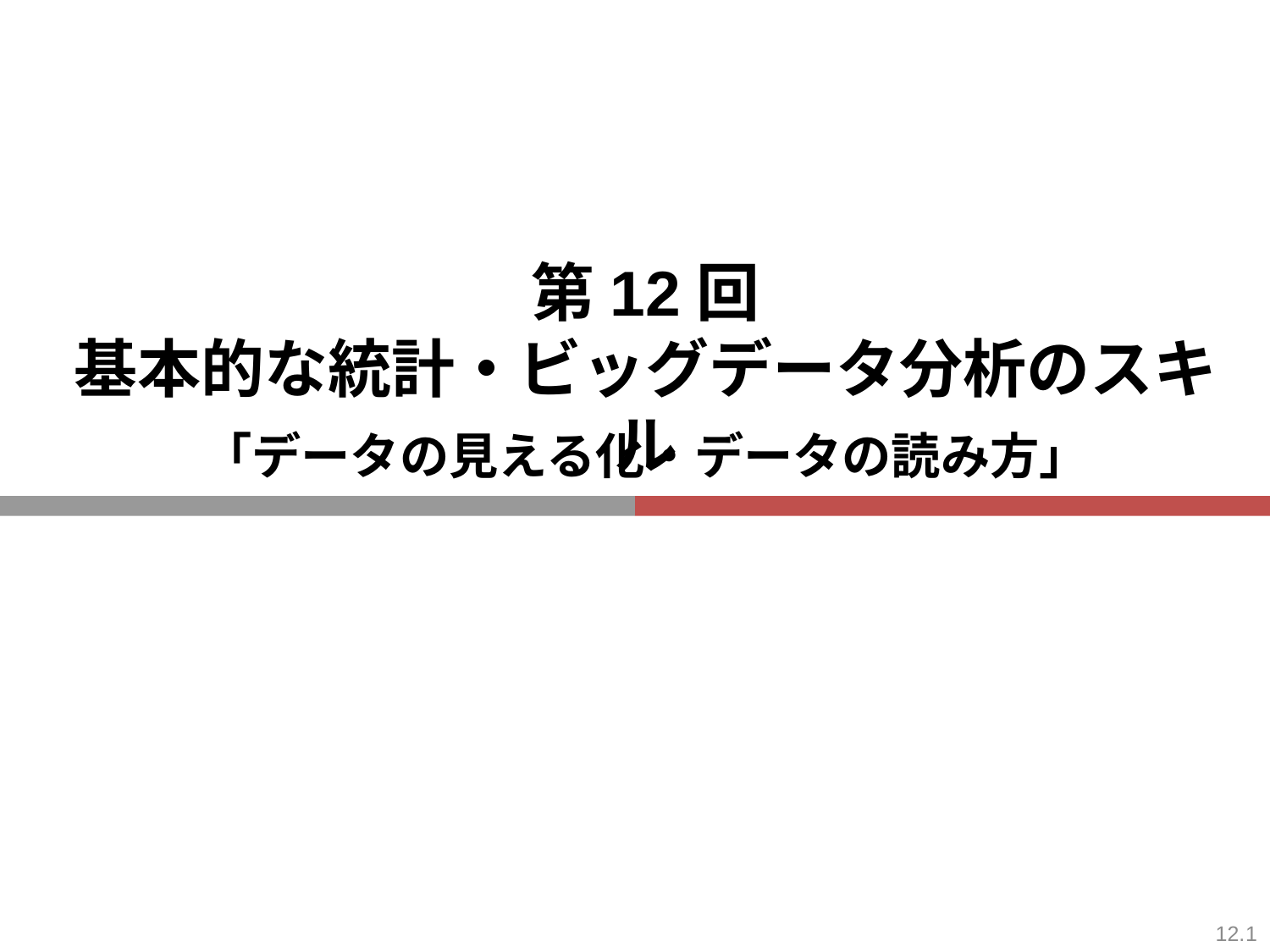

第12回
基本的な統計・ビッグデータ分析のスキル
「データの見える化・データの読み方」

1